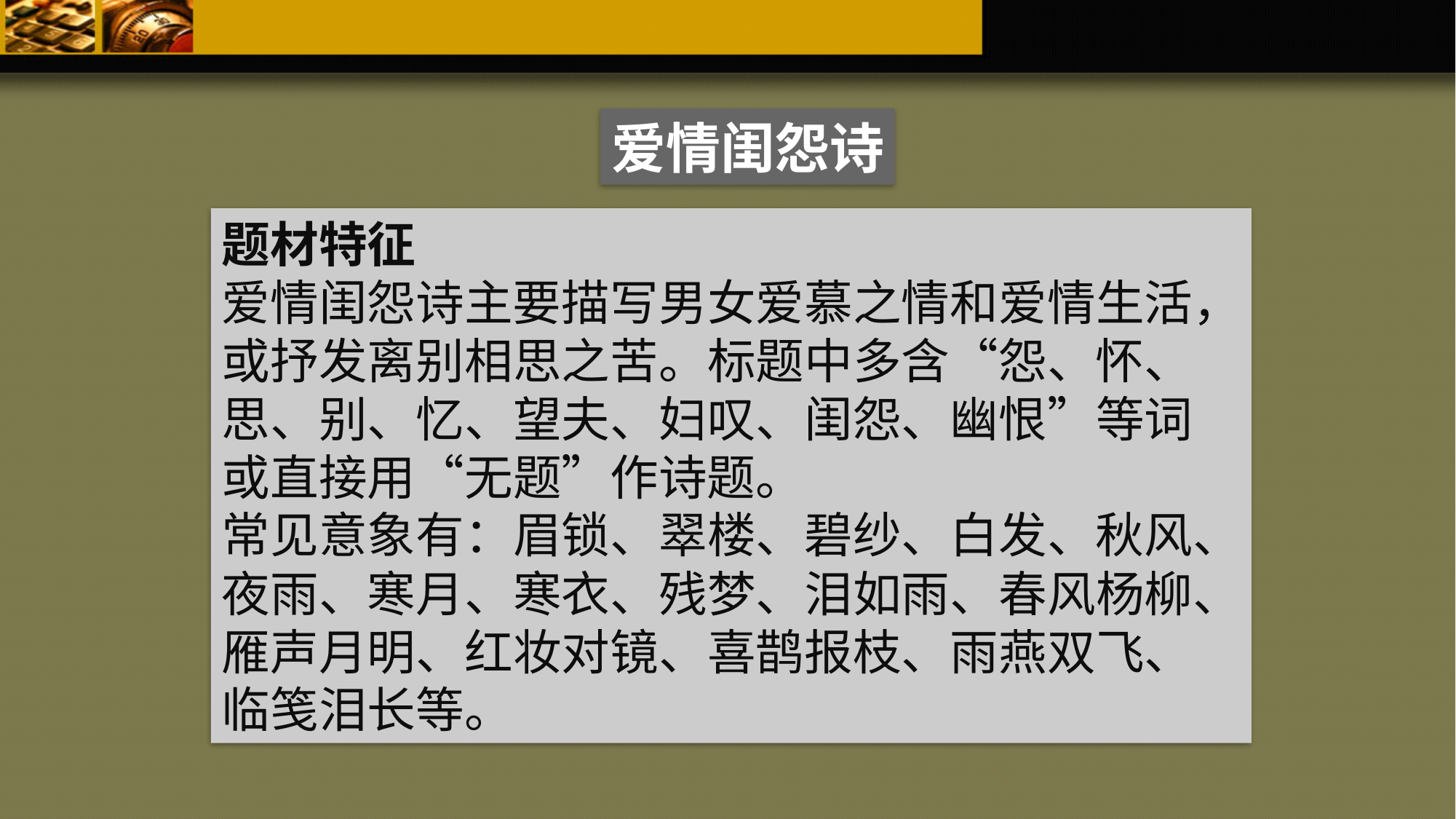

爱情闺怨诗
题材特征
爱情闺怨诗主要描写男女爱慕之情和爱情生活，或抒发离别相思之苦。标题中多含“怨、怀、思、别、忆、望夫、妇叹、闺怨、幽恨”等词或直接用“无题”作诗题。
常见意象有：眉锁、翠楼、碧纱、白发、秋风、夜雨、寒月、寒衣、残梦、泪如雨、春风杨柳、雁声月明、红妆对镜、喜鹊报枝、雨燕双飞、临笺泪长等。